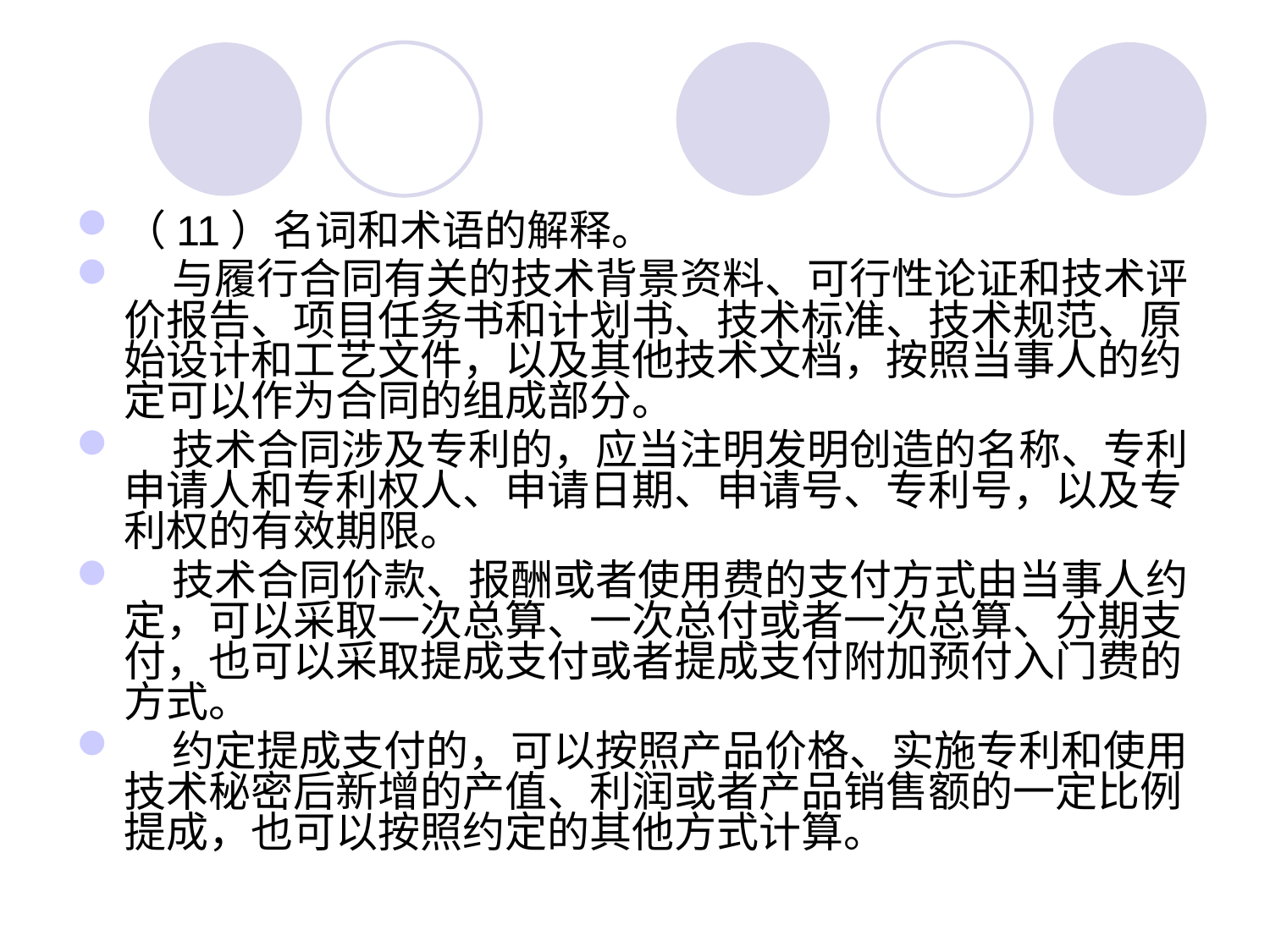

#
（11）名词和术语的解释。
    与履行合同有关的技术背景资料、可行性论证和技术评价报告、项目任务书和计划书、技术标准、技术规范、原始设计和工艺文件，以及其他技术文档，按照当事人的约定可以作为合同的组成部分。
    技术合同涉及专利的，应当注明发明创造的名称、专利申请人和专利权人、申请日期、申请号、专利号，以及专利权的有效期限。
    技术合同价款、报酬或者使用费的支付方式由当事人约定，可以采取一次总算、一次总付或者一次总算、分期支付，也可以采取提成支付或者提成支付附加预付入门费的方式。
    约定提成支付的，可以按照产品价格、实施专利和使用技术秘密后新增的产值、利润或者产品销售额的一定比例提成，也可以按照约定的其他方式计算。